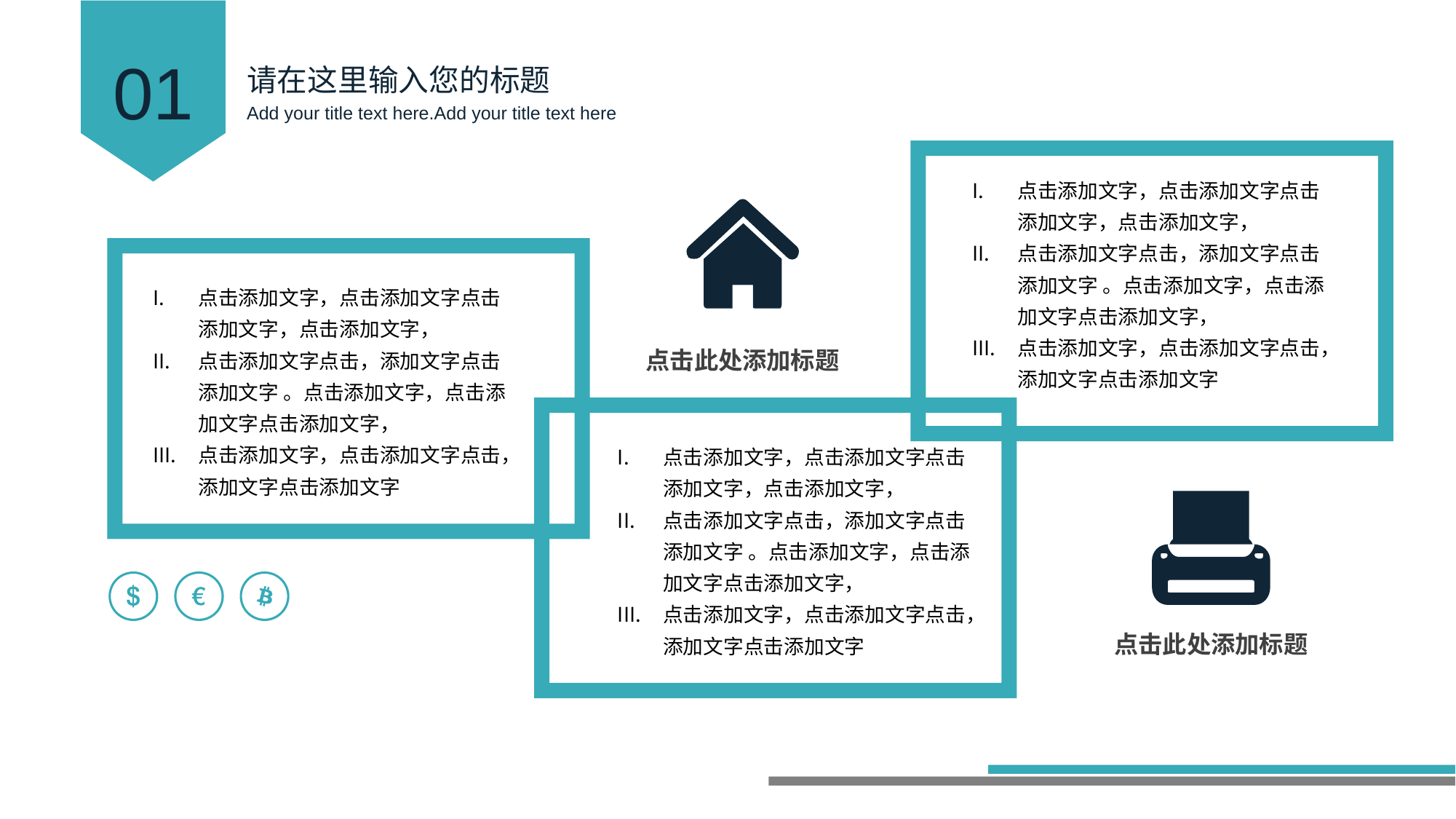

01
请在这里输入您的标题
Add your title text here.Add your title text here

点击添加文字，点击添加文字点击添加文字，点击添加文字，
点击添加文字点击，添加文字点击添加文字 。点击添加文字，点击添加文字点击添加文字，
点击添加文字，点击添加文字点击，添加文字点击添加文字

点击添加文字，点击添加文字点击添加文字，点击添加文字，
点击添加文字点击，添加文字点击添加文字 。点击添加文字，点击添加文字点击添加文字，
点击添加文字，点击添加文字点击，添加文字点击添加文字
点击此处添加标题

点击添加文字，点击添加文字点击添加文字，点击添加文字，
点击添加文字点击，添加文字点击添加文字 。点击添加文字，点击添加文字点击添加文字，
点击添加文字，点击添加文字点击，添加文字点击添加文字

点击此处添加标题